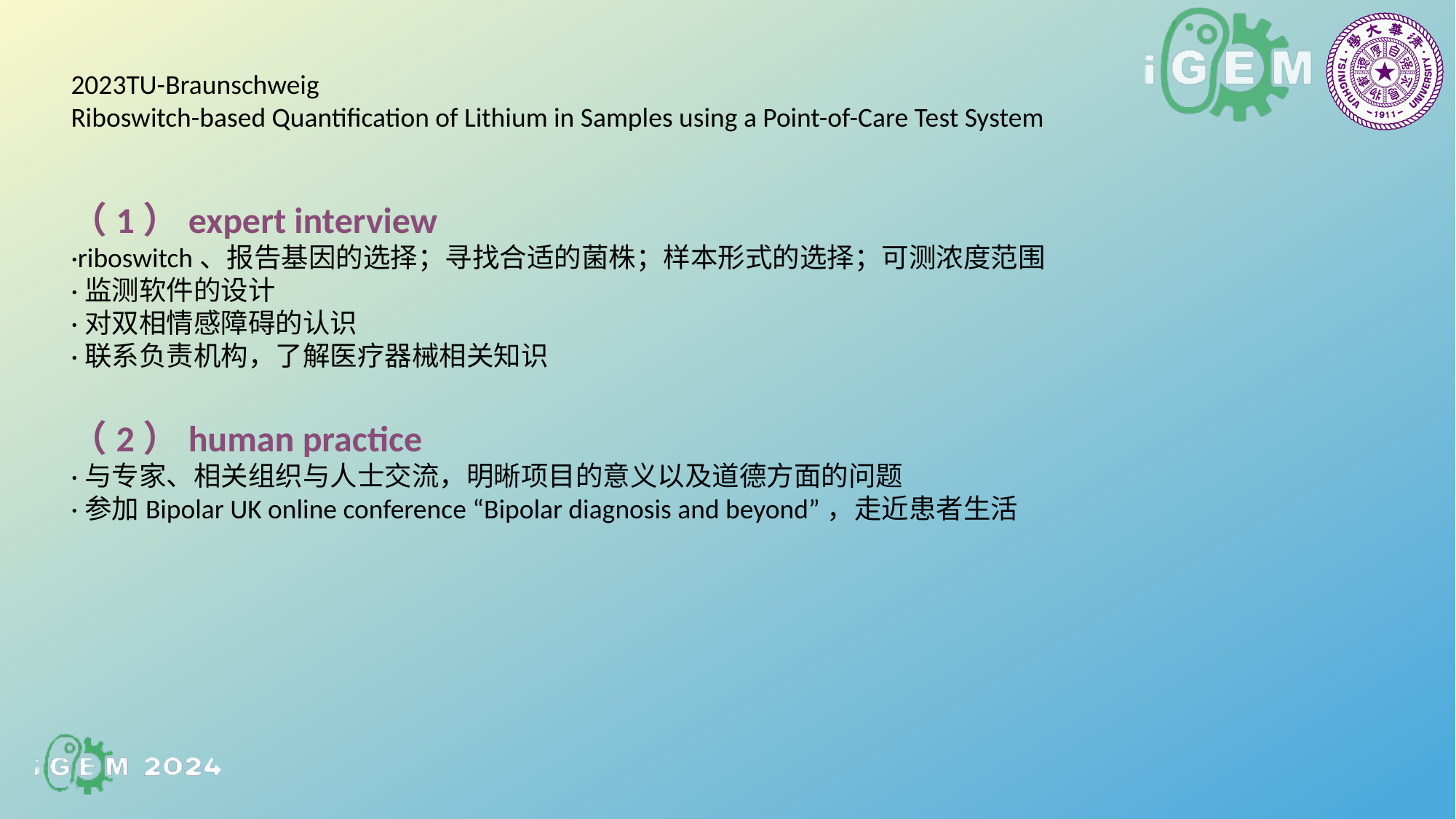

2023TU-Braunschweig
Riboswitch-based Quantification of Lithium in Samples using a Point-of-Care Test System

（1）expert interview
·riboswitch、报告基因的选择；寻找合适的菌株；样本形式的选择；可测浓度范围
·监测软件的设计
·对双相情感障碍的认识
·联系负责机构，了解医疗器械相关知识

（2）human practice
·与专家、相关组织与人士交流，明晰项目的意义以及道德方面的问题
·参加Bipolar UK online conference “Bipolar diagnosis and beyond”，走近患者生活
11